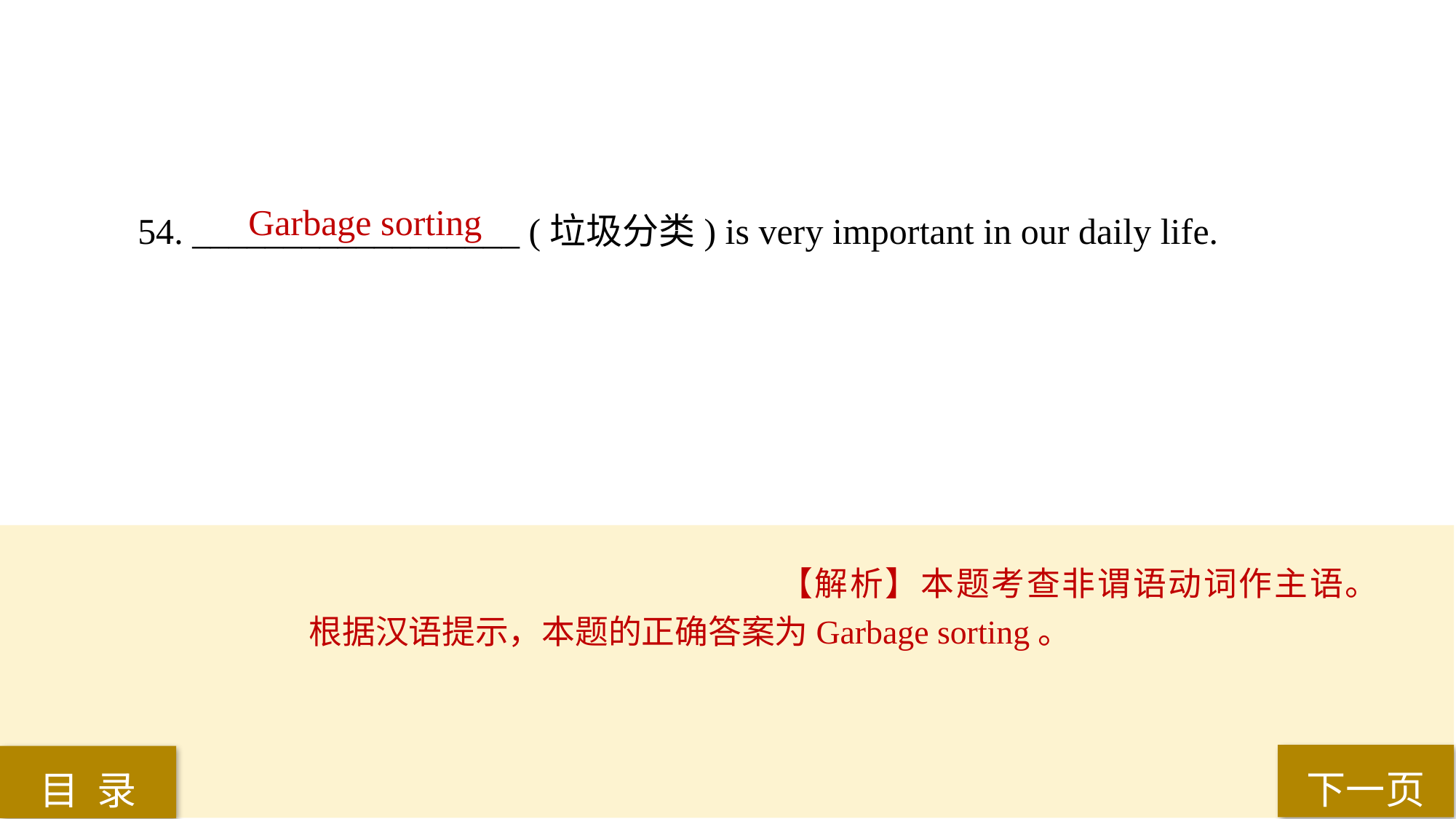

Garbage sorting
54. __________________ (垃圾分类) is very important in our daily life.
【解析】本题考查非谓语动词作主语。根据汉语提示，本题的正确答案为Garbage sorting。